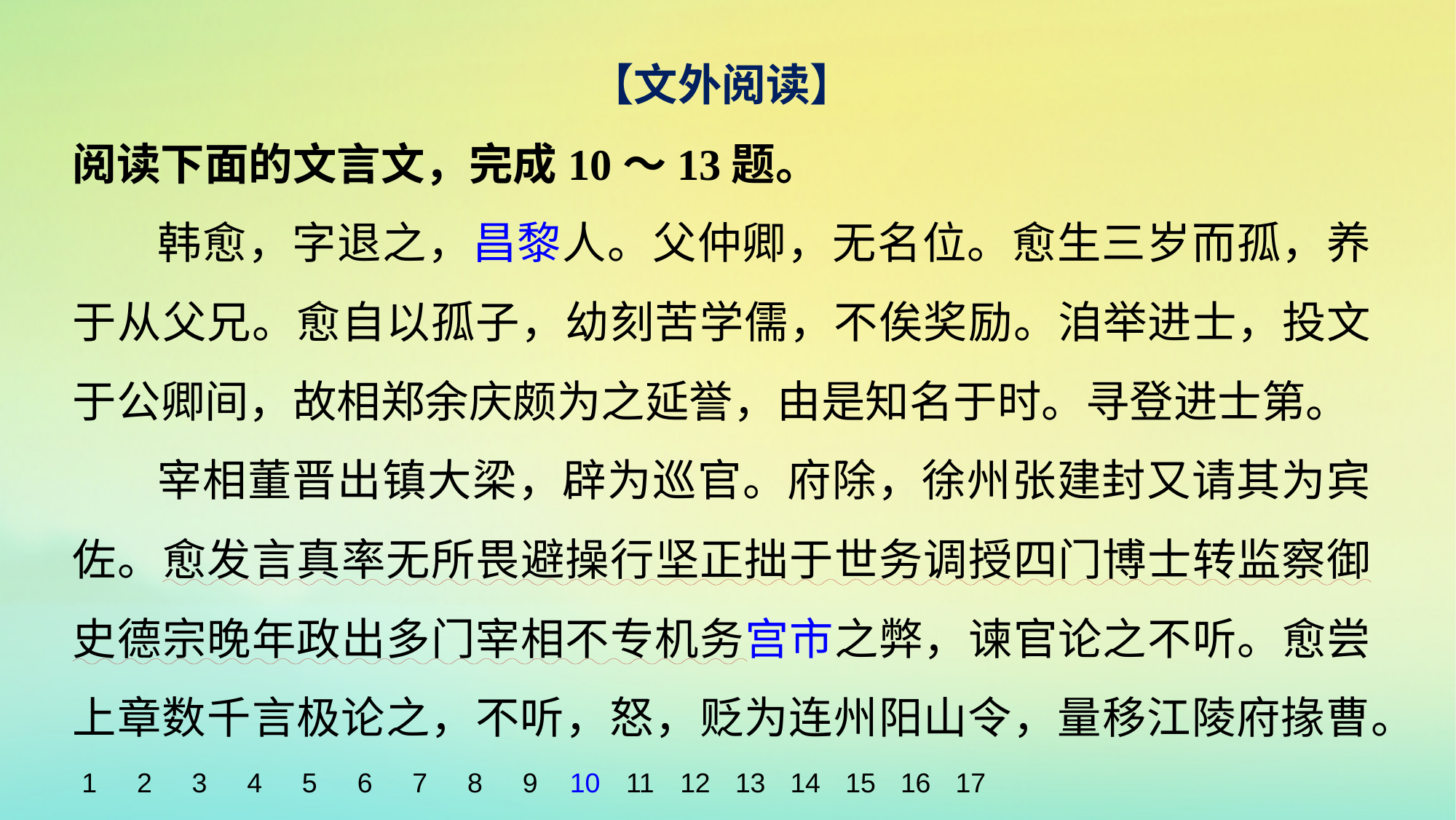

【文外阅读】
阅读下面的文言文，完成10～13题。
韩愈，字退之，昌黎人。父仲卿，无名位。愈生三岁而孤，养于从父兄。愈自以孤子，幼刻苦学儒，不俟奖励。洎举进士，投文于公卿间，故相郑余庆颇为之延誉，由是知名于时。寻登进士第。
宰相董晋出镇大梁，辟为巡官。府除，徐州张建封又请其为宾佐。愈发言真率无所畏避操行坚正拙于世务调授四门博士转监察御史德宗晚年政出多门宰相不专机务宫市之弊，谏官论之不听。愈尝上章数千言极论之，不听，怒，贬为连州阳山令，量移江陵府掾曹。
1
2
3
4
5
6
7
8
9
10
11
12
13
14
15
16
17